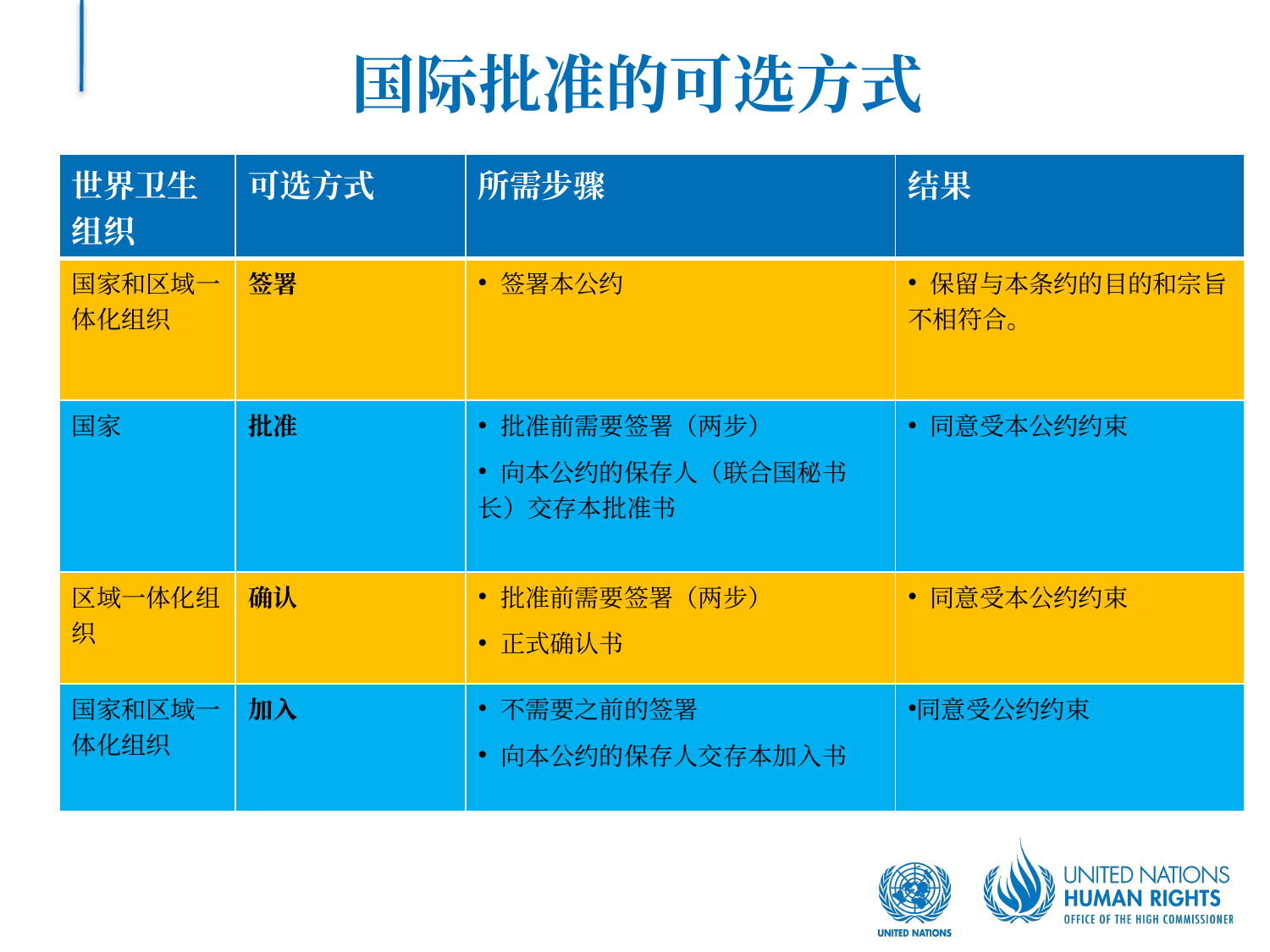

# 国际批准的可选方式
| 世界卫生组织 | 可选方式 | 所需步骤 | 结果 |
| --- | --- | --- | --- |
| 国家和区域一体化组织 | 签署 | 签署本公约 | 保留与本条约的目的和宗旨不相符合。 |
| 国家 | 批准 | 批准前需要签署（两步） 向本公约的保存人（联合国秘书长）交存本批准书 | 同意受本公约约束 |
| 区域一体化组织 | 确认 | 批准前需要签署（两步） 正式确认书 | 同意受本公约约束 |
| 国家和区域一体化组织 | 加入 | 不需要之前的签署 向本公约的保存人交存本加入书 | 同意受公约约束 |